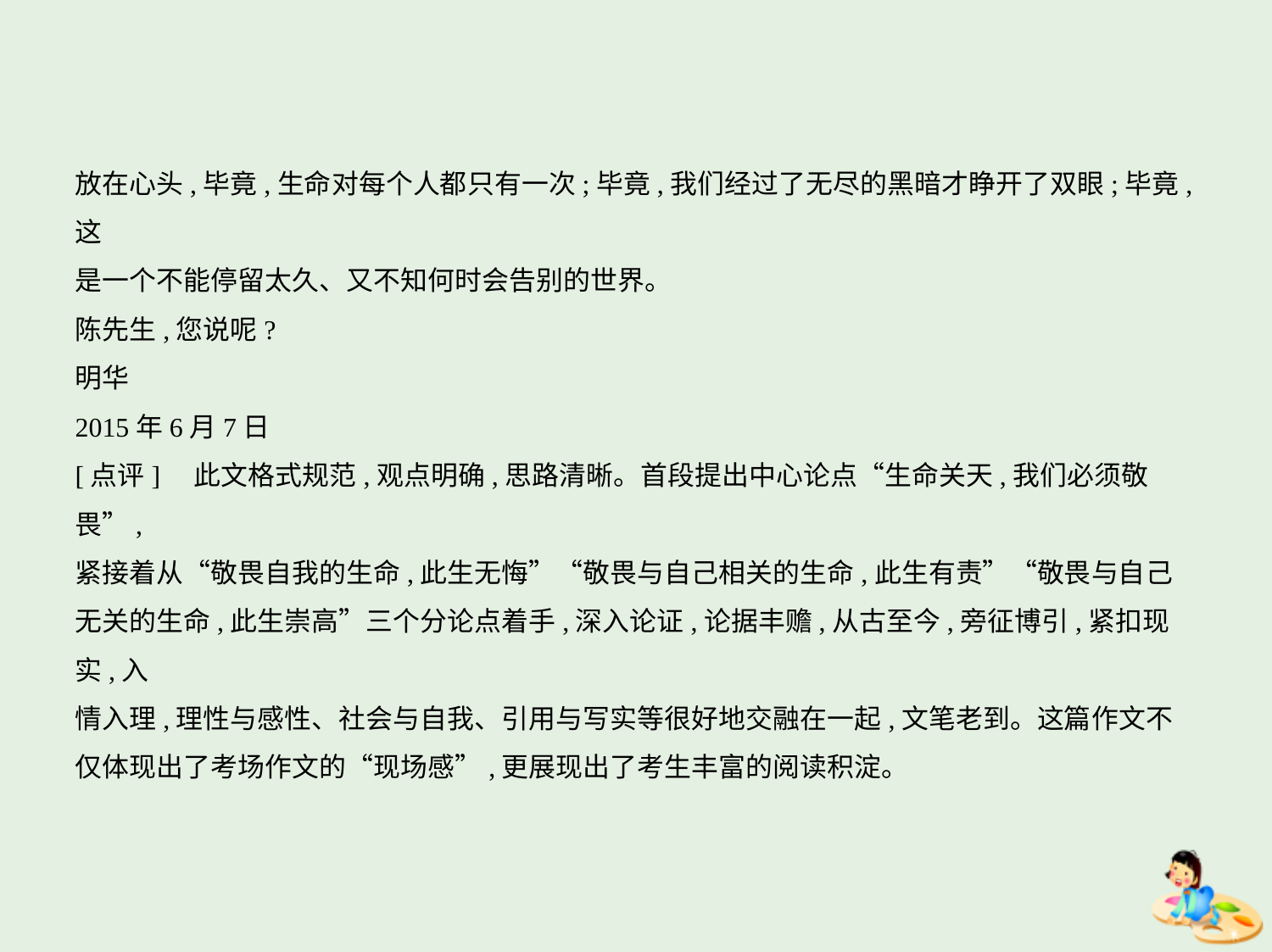

放在心头,毕竟,生命对每个人都只有一次;毕竟,我们经过了无尽的黑暗才睁开了双眼;毕竟,这
是一个不能停留太久、又不知何时会告别的世界。
陈先生,您说呢?
明华
2015年6月7日
[点评]　此文格式规范,观点明确,思路清晰。首段提出中心论点“生命关天,我们必须敬畏”,
紧接着从“敬畏自我的生命,此生无悔”“敬畏与自己相关的生命,此生有责”“敬畏与自己
无关的生命,此生崇高”三个分论点着手,深入论证,论据丰赡,从古至今,旁征博引,紧扣现实,入
情入理,理性与感性、社会与自我、引用与写实等很好地交融在一起,文笔老到。这篇作文不
仅体现出了考场作文的“现场感”,更展现出了考生丰富的阅读积淀。